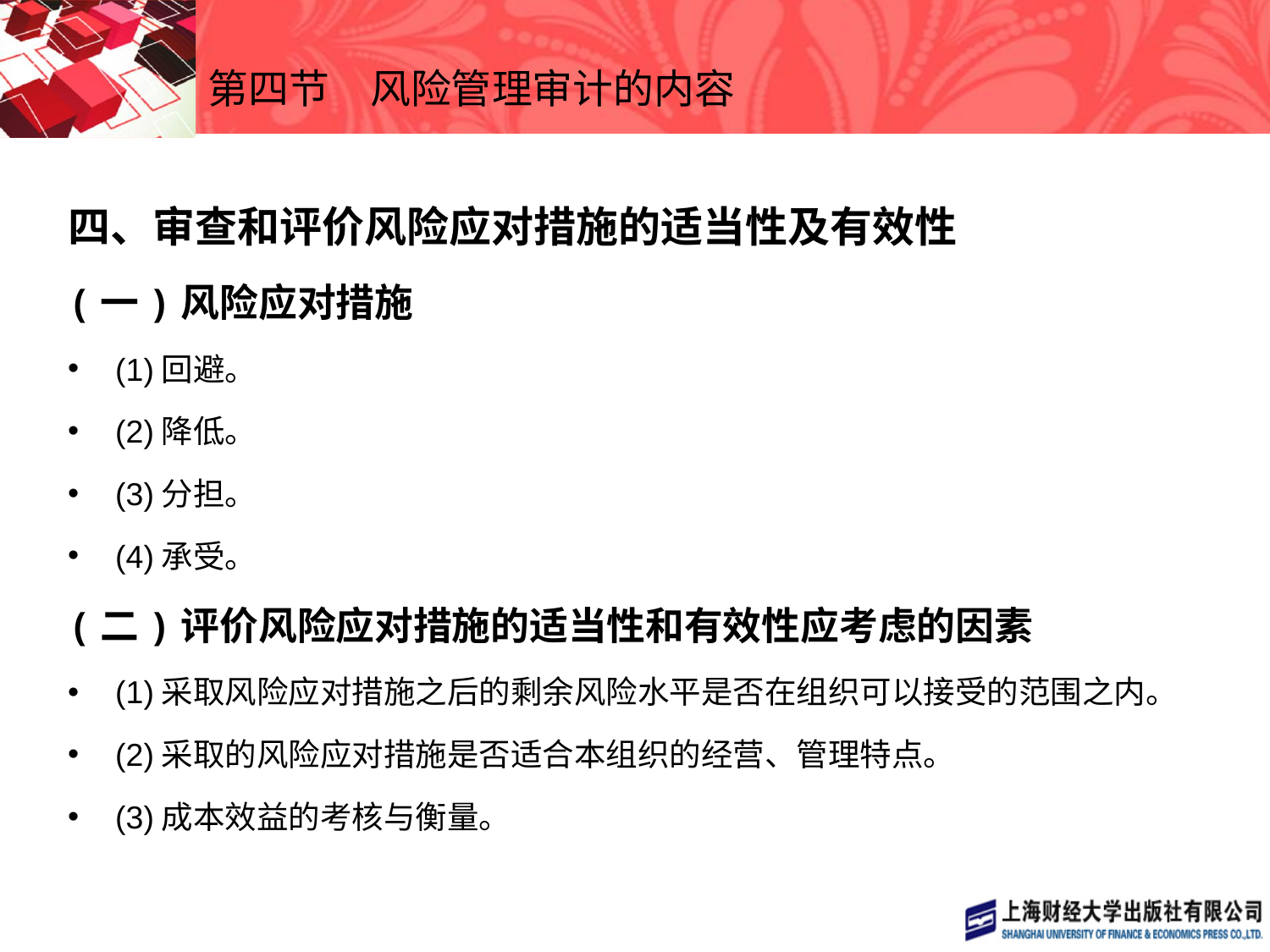

# 第四节　风险管理审计的内容
四、审查和评价风险应对措施的适当性及有效性
(一)风险应对措施
(1)回避。
(2)降低。
(3)分担。
(4)承受。
(二)评价风险应对措施的适当性和有效性应考虑的因素
(1)采取风险应对措施之后的剩余风险水平是否在组织可以接受的范围之内。
(2)采取的风险应对措施是否适合本组织的经营、管理特点。
(3)成本效益的考核与衡量。